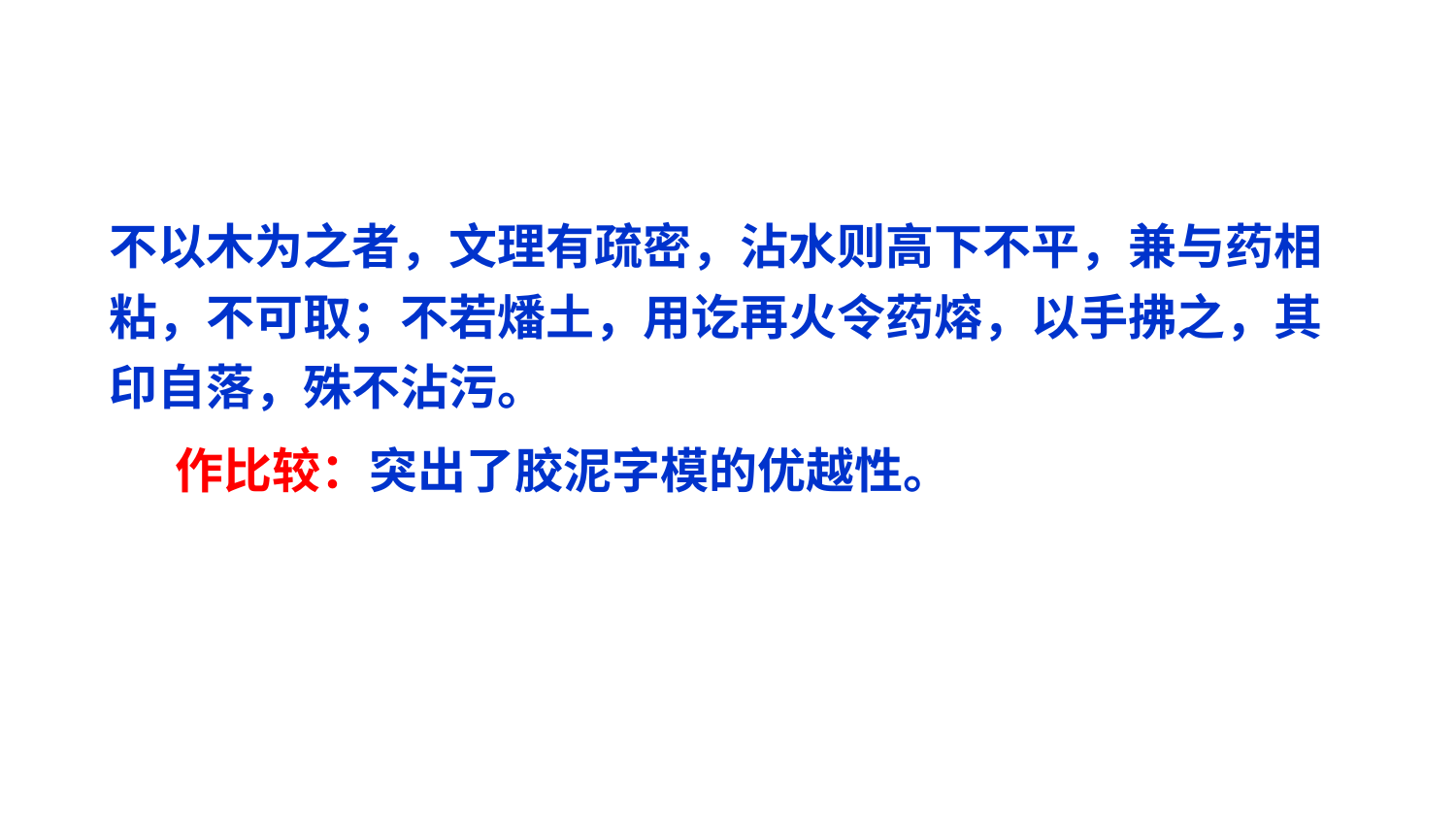

不以木为之者，文理有疏密，沾水则高下不平，兼与药相粘，不可取；不若燔土，用讫再火令药熔，以手拂之，其印自落，殊不沾污。
    作比较：突出了胶泥字模的优越性。